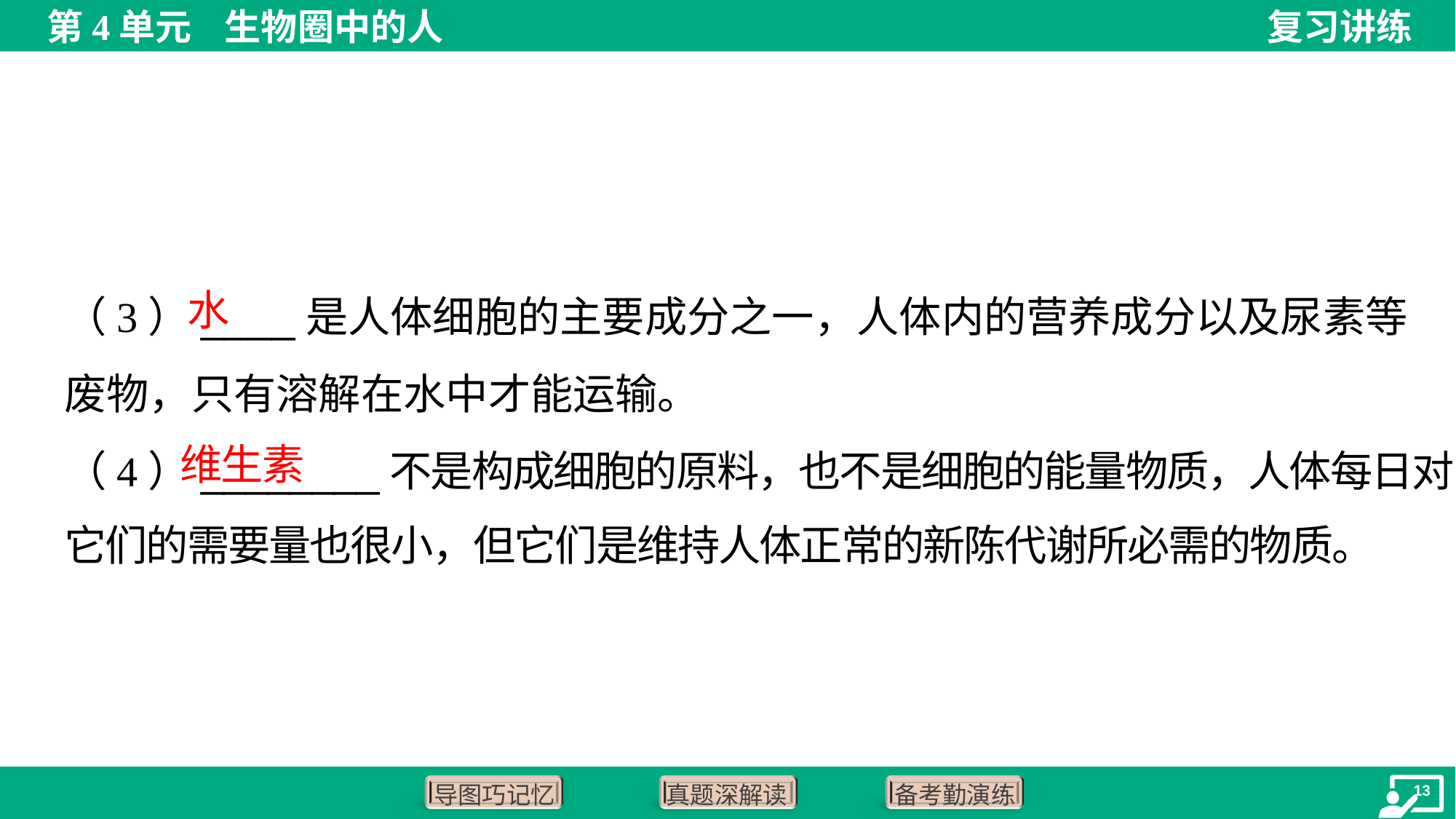

水
（3）____是人体细胞的主要成分之一，人体内的营养成分以及尿素等
废物，只有溶解在水中才能运输。
（4）________不是构成细胞的原料，也不是细胞的能量物质，人体每日对
它们的需要量也很小，但它们是维持人体正常的新陈代谢所必需的物质。
维生素